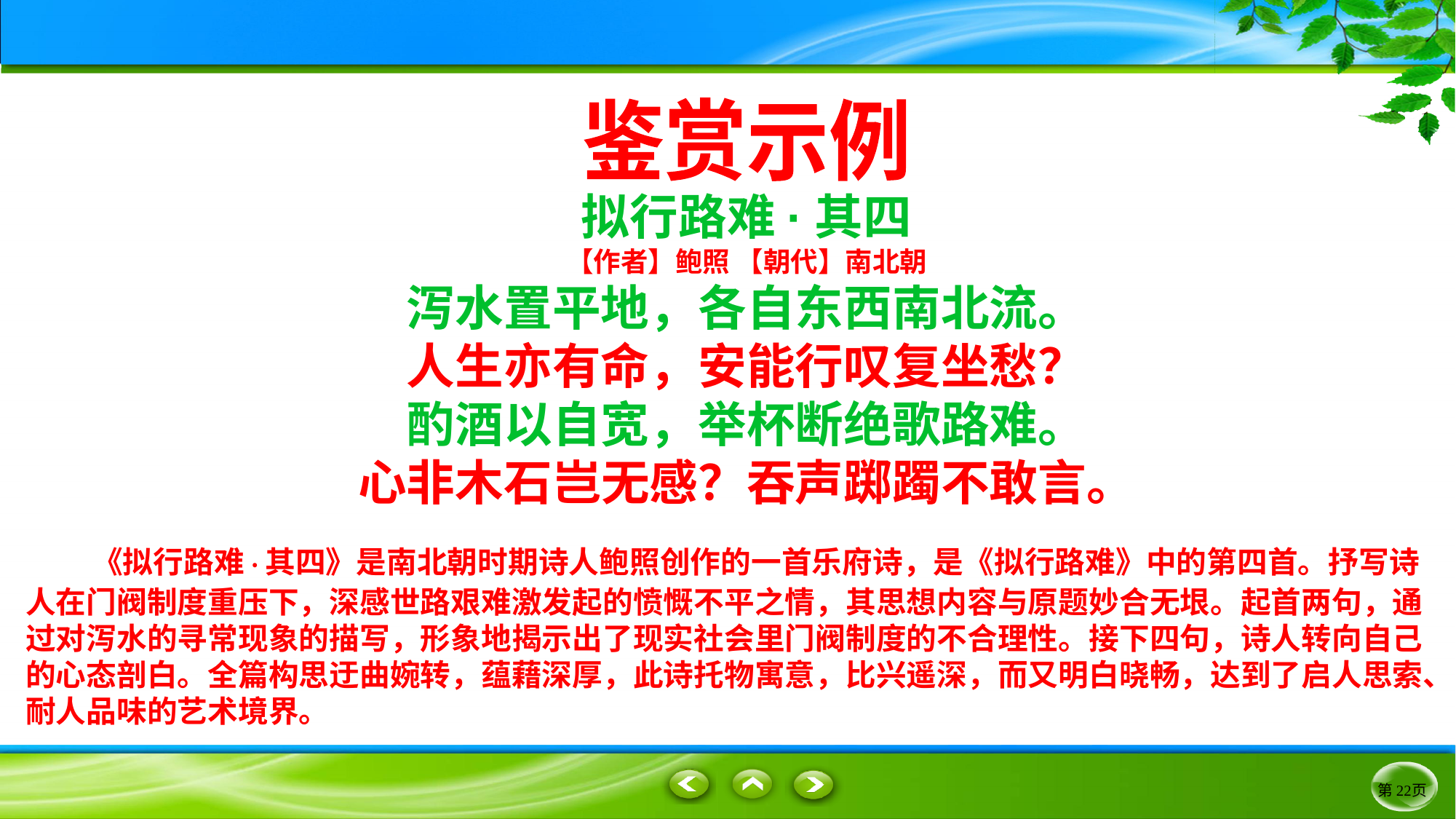

鉴赏示例
拟行路难·其四
【作者】鲍照 【朝代】南北朝
泻水置平地，各自东西南北流。
人生亦有命，安能行叹复坐愁？
酌酒以自宽，举杯断绝歌路难。
心非木石岂无感？吞声踯躅不敢言。
     《拟行路难·其四》是南北朝时期诗人鲍照创作的一首乐府诗，是《拟行路难》中的第四首。抒写诗人在门阀制度重压下，深感世路艰难激发起的愤慨不平之情，其思想内容与原题妙合无垠。起首两句，通过对泻水的寻常现象的描写，形象地揭示出了现实社会里门阀制度的不合理性。接下四句，诗人转向自己的心态剖白。全篇构思迂曲婉转，蕴藉深厚，此诗托物寓意，比兴遥深，而又明白晓畅，达到了启人思索、耐人品味的艺术境界。